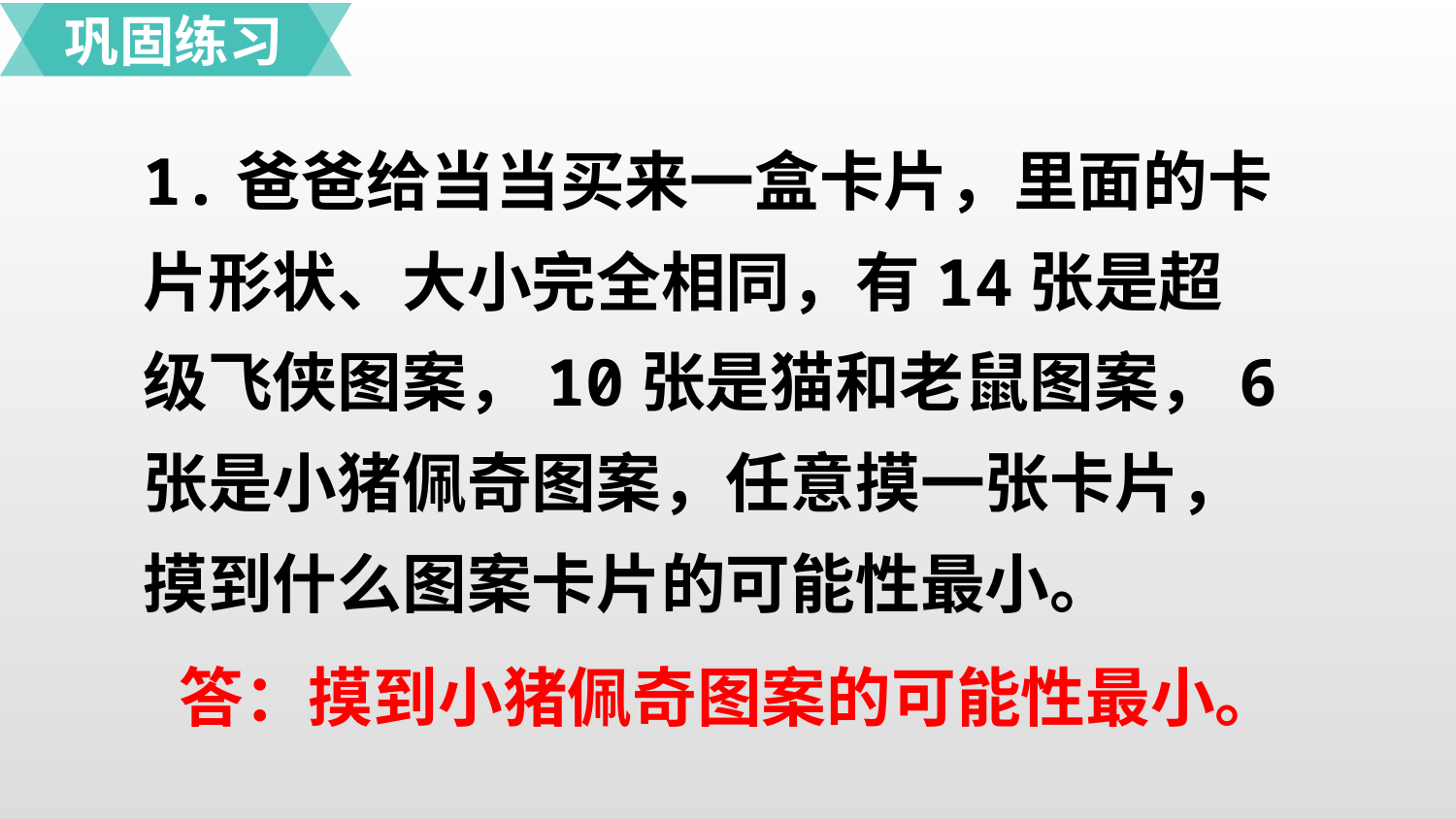

巩固练习

1.爸爸给当当买来一盒卡片，里面的卡片形状、大小完全相同，有14张是超级飞侠图案，10张是猫和老鼠图案，6张是小猪佩奇图案，任意摸一张卡片，摸到什么图案卡片的可能性最小。
答：摸到小猪佩奇图案的可能性最小。